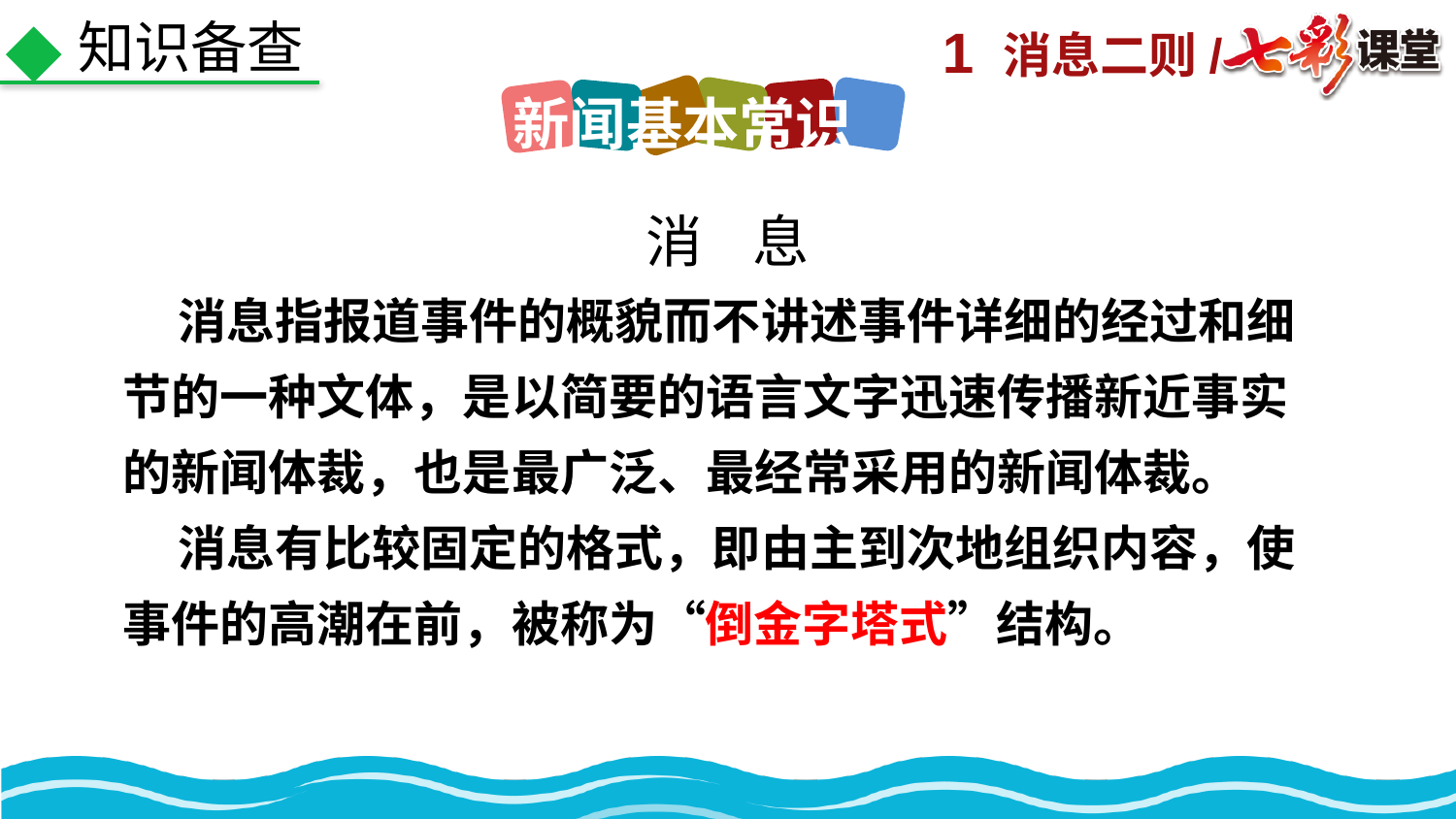

知识备查

新闻基本常识

消    息
    消息指报道事件的概貌而不讲述事件详细的经过和细节的一种文体，是以简要的语言文字迅速传播新近事实的新闻体裁，也是最广泛、最经常采用的新闻体裁。
    消息有比较固定的格式，即由主到次地组织内容，使事件的高潮在前，被称为“倒金字塔式”结构。